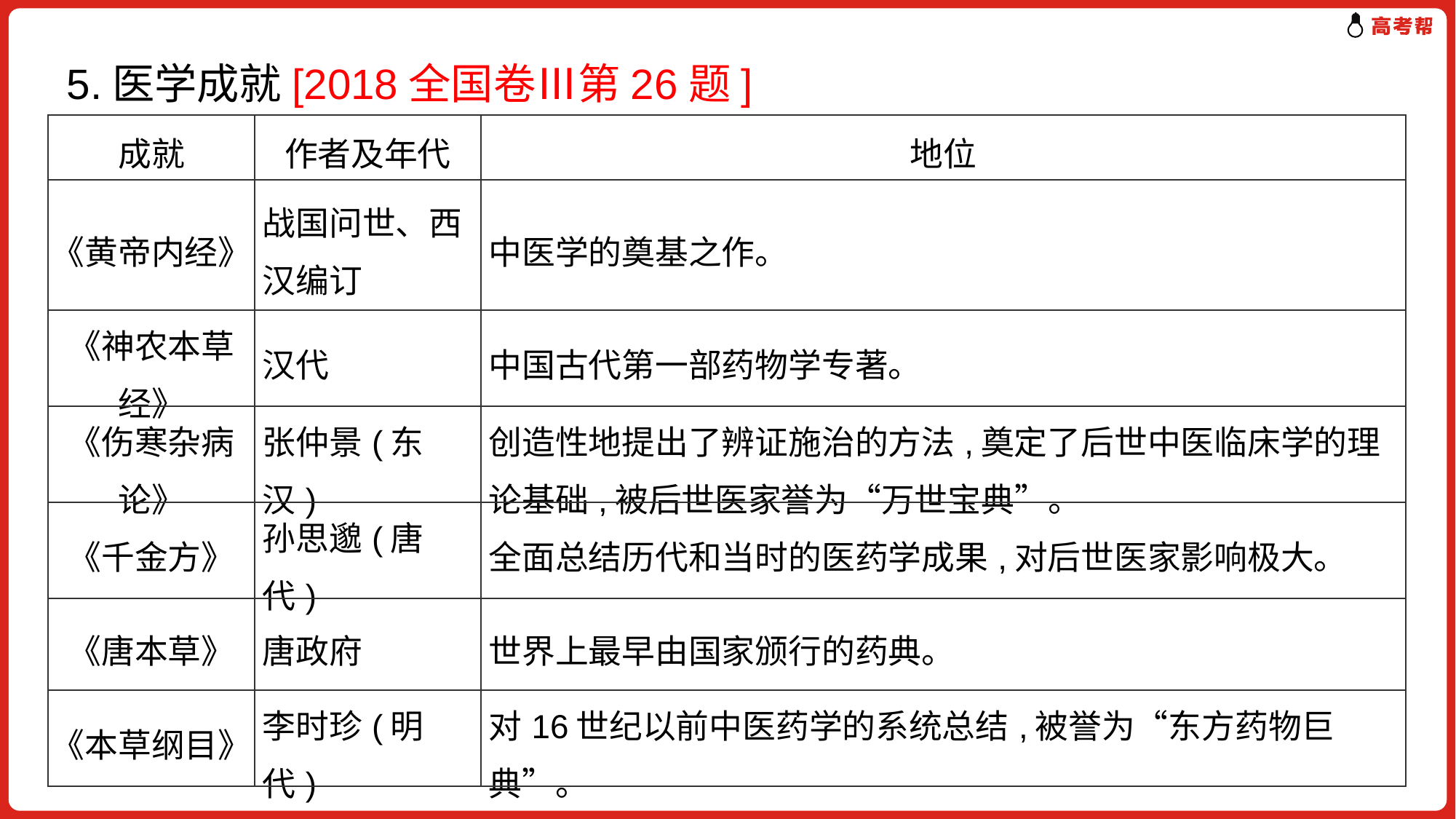

5.医学成就[2018全国卷Ⅲ第26题]
| 成就 | 作者及年代 | 地位 |
| --- | --- | --- |
| 《黄帝内经》 | 战国问世、西汉编订 | 中医学的奠基之作。 |
| 《神农本草经》 | 汉代 | 中国古代第一部药物学专著。 |
| 《伤寒杂病论》 | 张仲景(东汉) | 创造性地提出了辨证施治的方法,奠定了后世中医临床学的理论基础,被后世医家誉为“万世宝典”。 |
| 《千金方》 | 孙思邈(唐代) | 全面总结历代和当时的医药学成果,对后世医家影响极大。 |
| 《唐本草》 | 唐政府 | 世界上最早由国家颁行的药典。 |
| 《本草纲目》 | 李时珍(明代) | 对16世纪以前中医药学的系统总结,被誉为“东方药物巨典”。 |